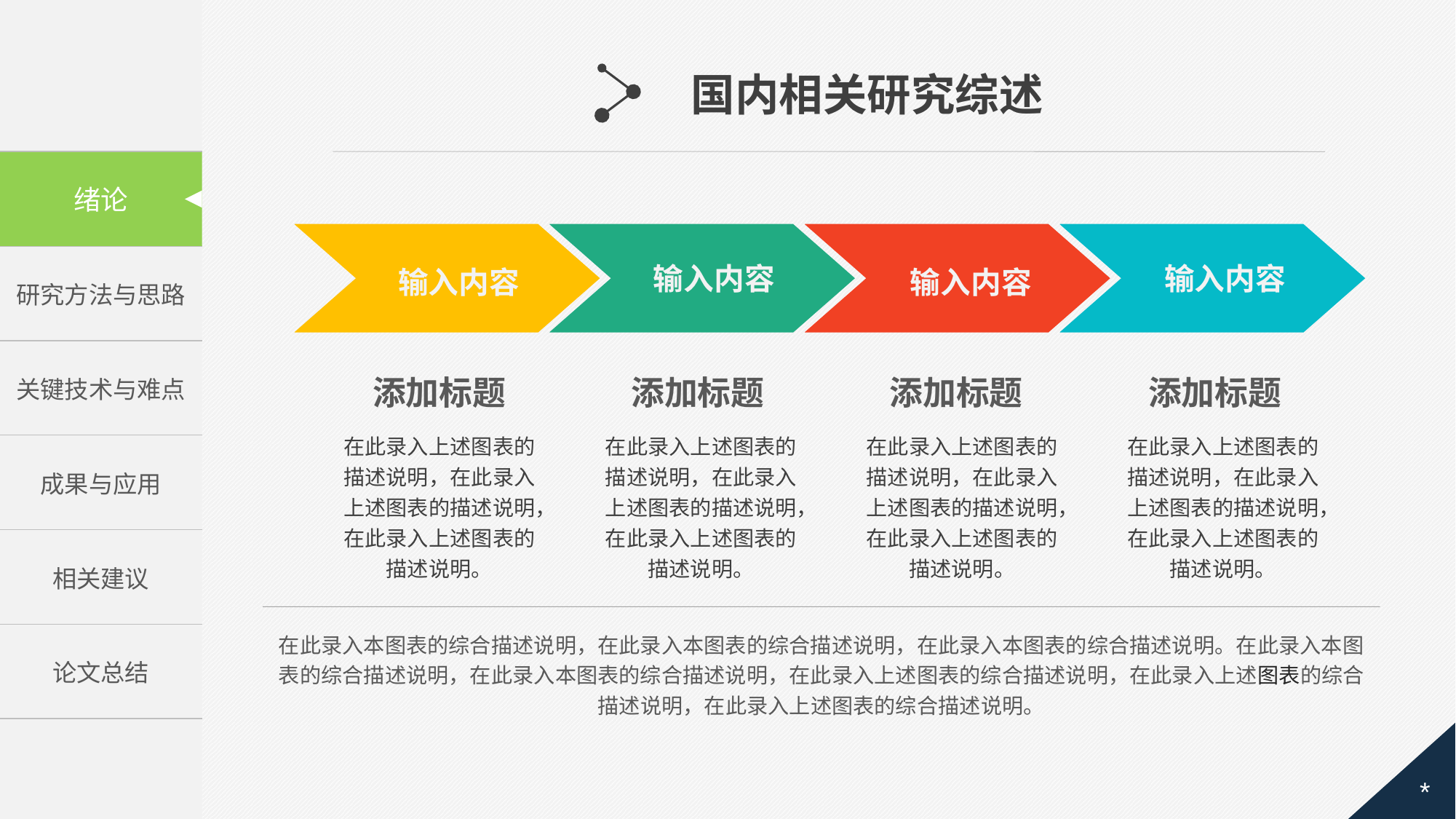

国内相关研究综述

|  |
| --- |
| 研究方法与思路 |
| 关键技术与难点 |
| 成果与应用 |
| 相关建议 |
| 论文总结 |

绪论

输入内容

输入内容

输入内容

输入内容
添加标题
添加标题
添加标题
添加标题
在此录入上述图表的描述说明，在此录入上述图表的描述说明，在此录入上述图表的描述说明。
在此录入上述图表的描述说明，在此录入上述图表的描述说明，在此录入上述图表的描述说明。
在此录入上述图表的描述说明，在此录入上述图表的描述说明，在此录入上述图表的描述说明。
在此录入上述图表的描述说明，在此录入上述图表的描述说明，在此录入上述图表的描述说明。

在此录入本图表的综合描述说明，在此录入本图表的综合描述说明，在此录入本图表的综合描述说明。在此录入本图表的综合描述说明，在此录入本图表的综合描述说明，在此录入上述图表的综合描述说明，在此录入上述图表的综合描述说明，在此录入上述图表的综合描述说明。

*